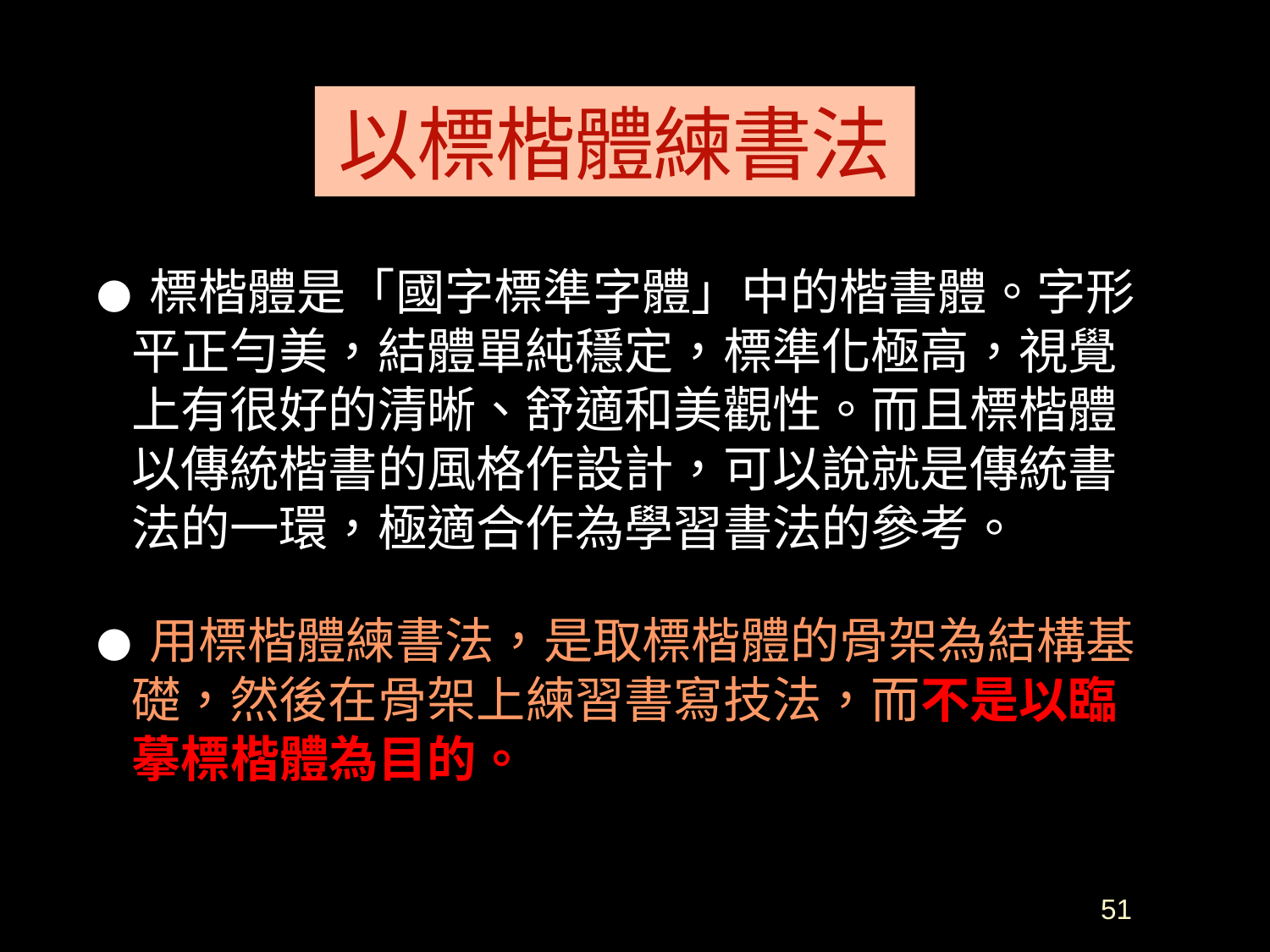

# 以標楷體練書法
● 標楷體是「國字標準字體」中的楷書體。字形
  平正勻美，結體單純穩定，標準化極高，視覺
  上有很好的清晰、舒適和美觀性。而且標楷體
  以傳統楷書的風格作設計，可以說就是傳統書
  法的一環，極適合作為學習書法的參考。
● 用標楷體練書法，是取標楷體的骨架為結構基
  礎，然後在骨架上練習書寫技法，而不是以臨
  摹標楷體為目的。
51